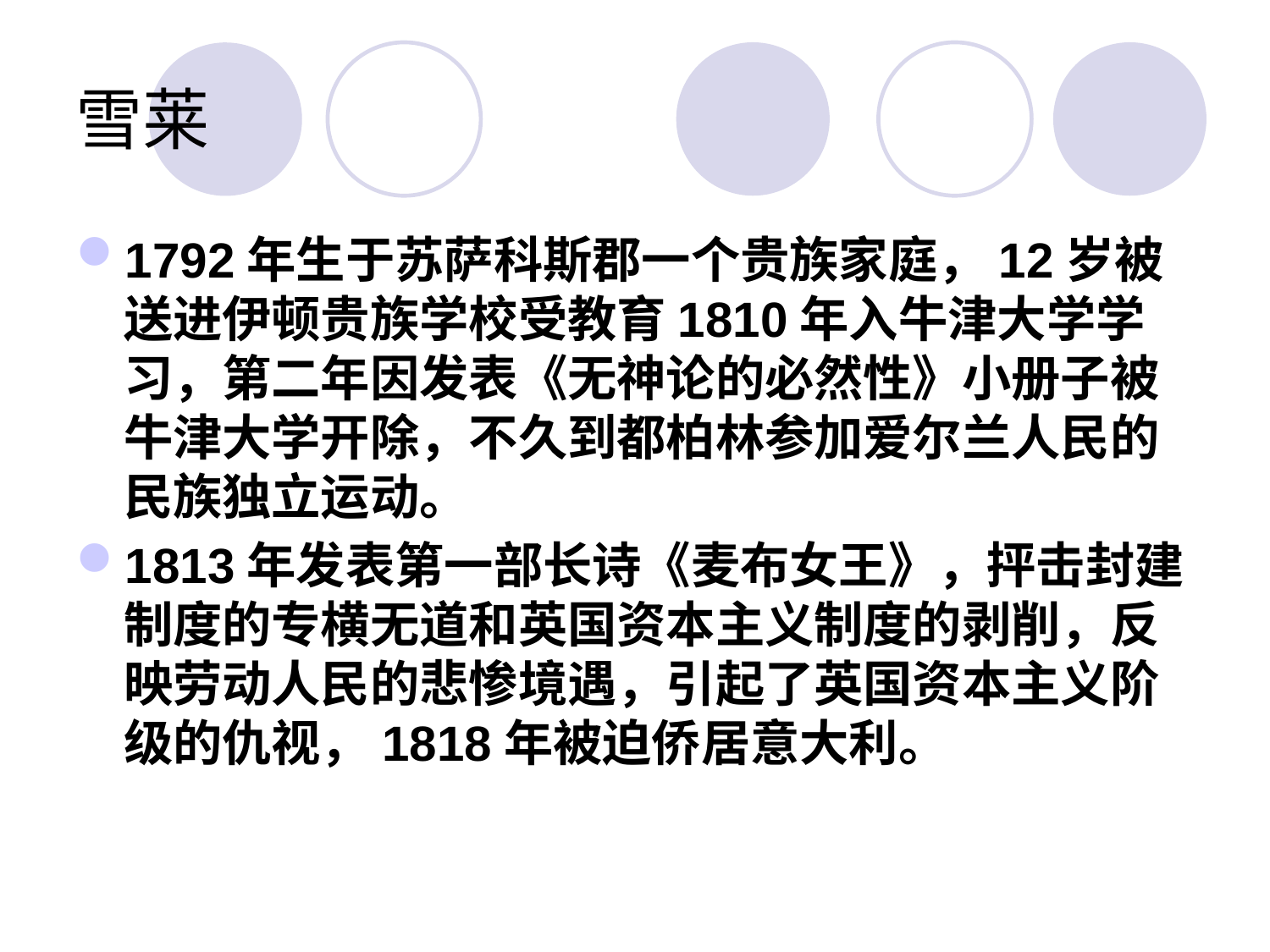

# 雪莱
1792年生于苏萨科斯郡一个贵族家庭，12岁被送进伊顿贵族学校受教育1810年入牛津大学学习，第二年因发表《无神论的必然性》小册子被牛津大学开除，不久到都柏林参加爱尔兰人民的民族独立运动。
1813年发表第一部长诗《麦布女王》，抨击封建制度的专横无道和英国资本主义制度的剥削，反映劳动人民的悲惨境遇，引起了英国资本主义阶级的仇视，1818年被迫侨居意大利。